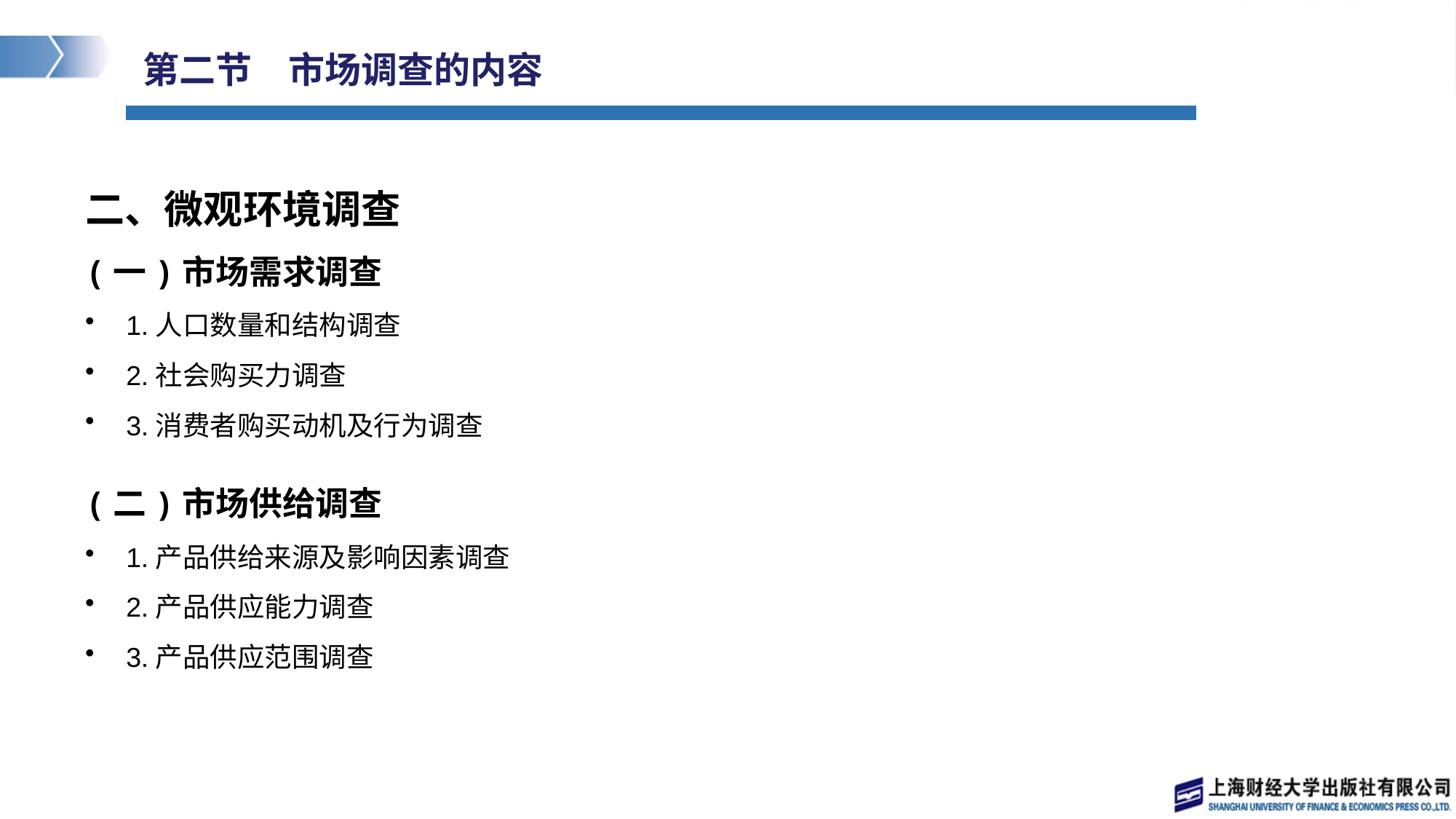

# 第二节　市场调查的内容
二、微观环境调查
(一)市场需求调查
1.人口数量和结构调查
2.社会购买力调查
3.消费者购买动机及行为调查
(二)市场供给调查
1.产品供给来源及影响因素调查
2.产品供应能力调查
3.产品供应范围调查